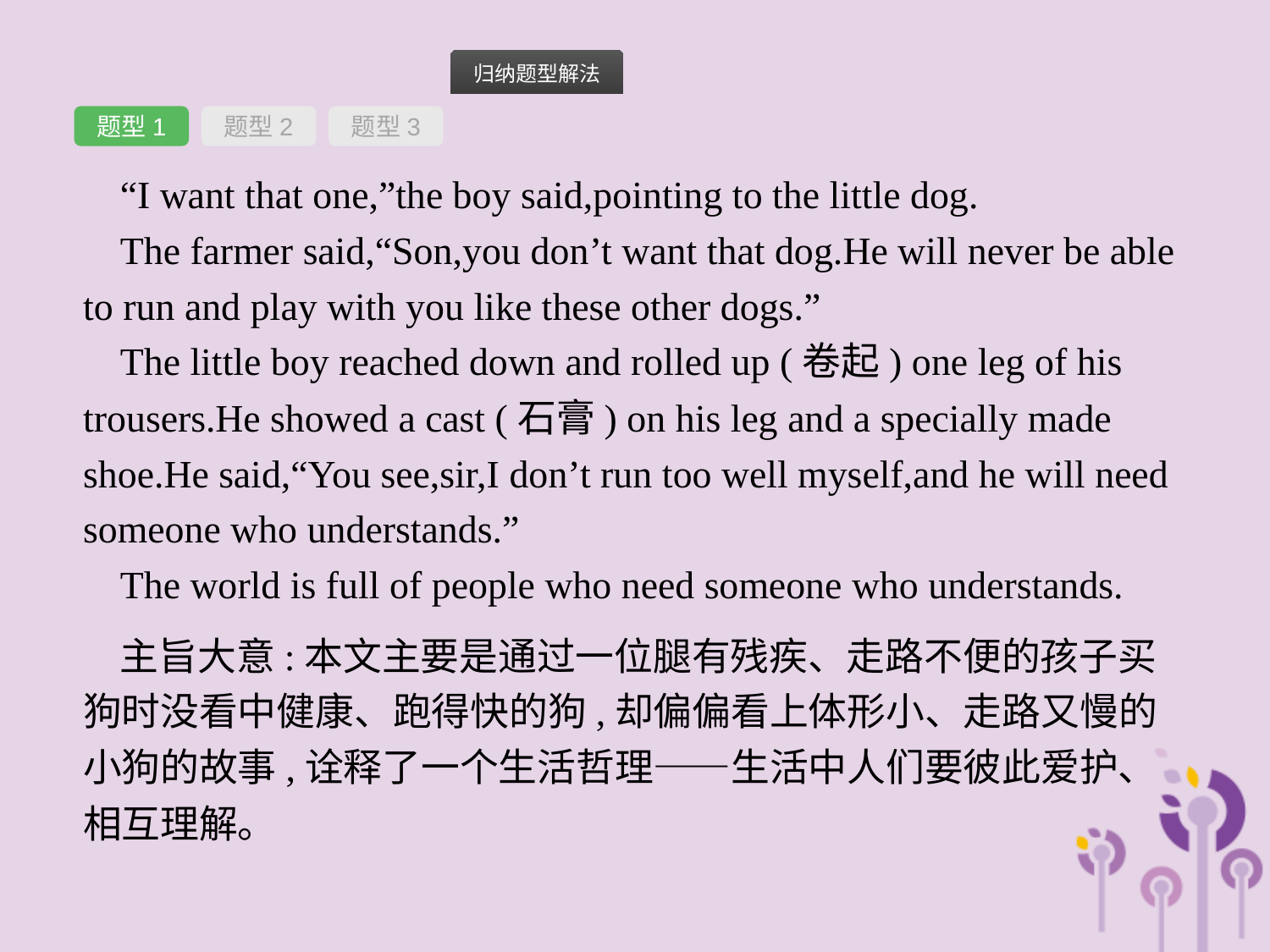

题型1
题型2
题型3
“I want that one,”the boy said,pointing to the little dog.
The farmer said,“Son,you don’t want that dog.He will never be able to run and play with you like these other dogs.”
The little boy reached down and rolled up (卷起) one leg of his trousers.He showed a cast (石膏) on his leg and a specially made shoe.He said,“You see,sir,I don’t run too well myself,and he will need someone who understands.”
The world is full of people who need someone who understands.

主旨大意:本文主要是通过一位腿有残疾、走路不便的孩子买狗时没看中健康、跑得快的狗,却偏偏看上体形小、走路又慢的小狗的故事,诠释了一个生活哲理——生活中人们要彼此爱护、相互理解。